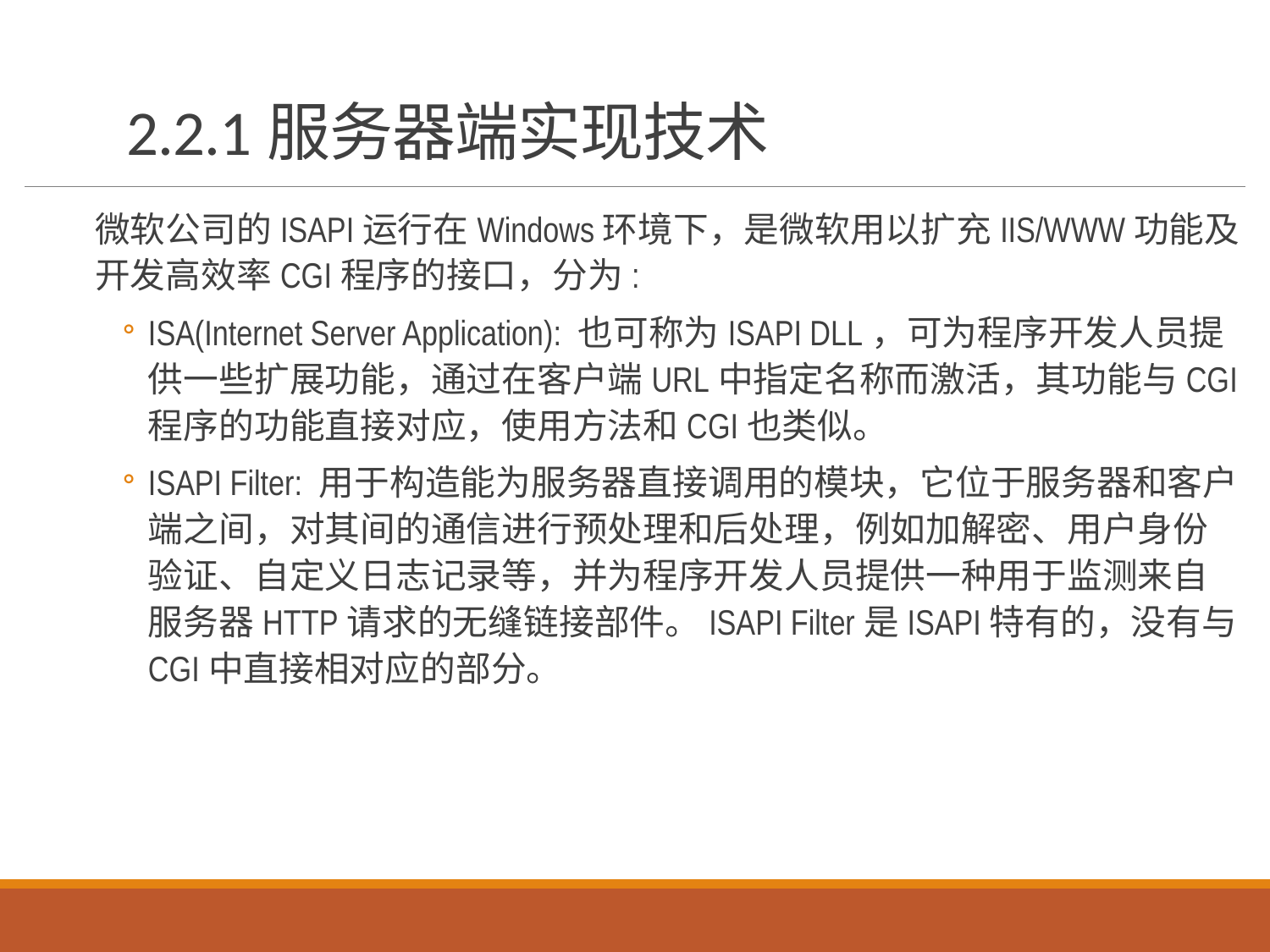

# 2.2.1服务器端实现技术
微软公司的ISAPI运行在Windows环境下，是微软用以扩充IIS/WWW功能及开发高效率CGI程序的接口，分为:
ISA(Internet Server Application): 也可称为ISAPI DLL，可为程序开发人员提供一些扩展功能，通过在客户端URL中指定名称而激活，其功能与CGI程序的功能直接对应，使用方法和CGI也类似。
ISAPI Filter: 用于构造能为服务器直接调用的模块，它位于服务器和客户端之间，对其间的通信进行预处理和后处理，例如加解密、用户身份验证、自定义日志记录等，并为程序开发人员提供一种用于监测来自服务器HTTP请求的无缝链接部件。ISAPI Filter是ISAPI特有的，没有与CGI中直接相对应的部分。